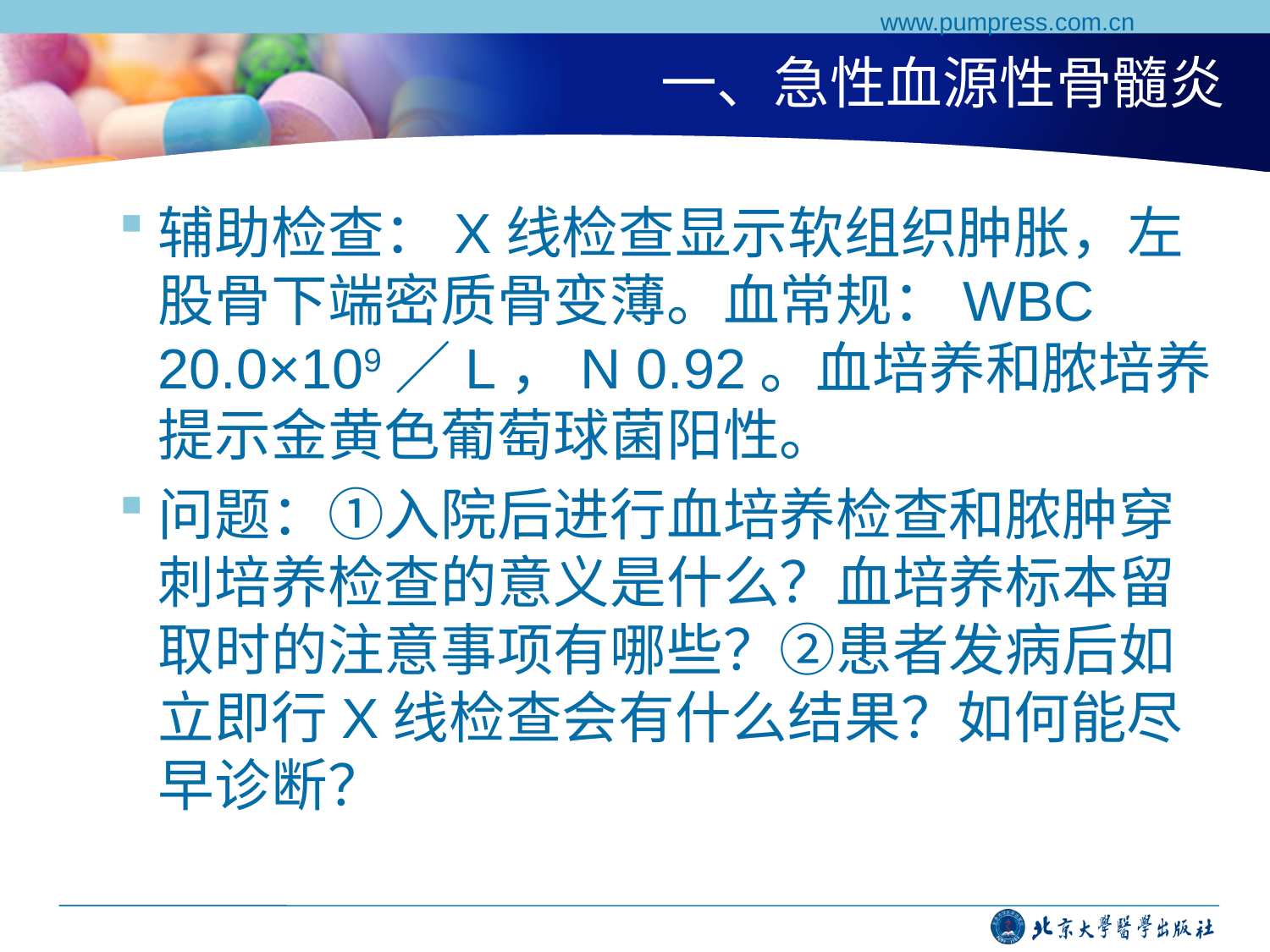

www.pumpress.com.cn
# 一、急性血源性骨髓炎
辅助检查：X线检查显示软组织肿胀，左股骨下端密质骨变薄。血常规：WBC 20.0×109／L，N 0.92。血培养和脓培养提示金黄色葡萄球菌阳性。
问题：①入院后进行血培养检查和脓肿穿刺培养检查的意义是什么？血培养标本留取时的注意事项有哪些？②患者发病后如立即行X线检查会有什么结果？如何能尽早诊断？